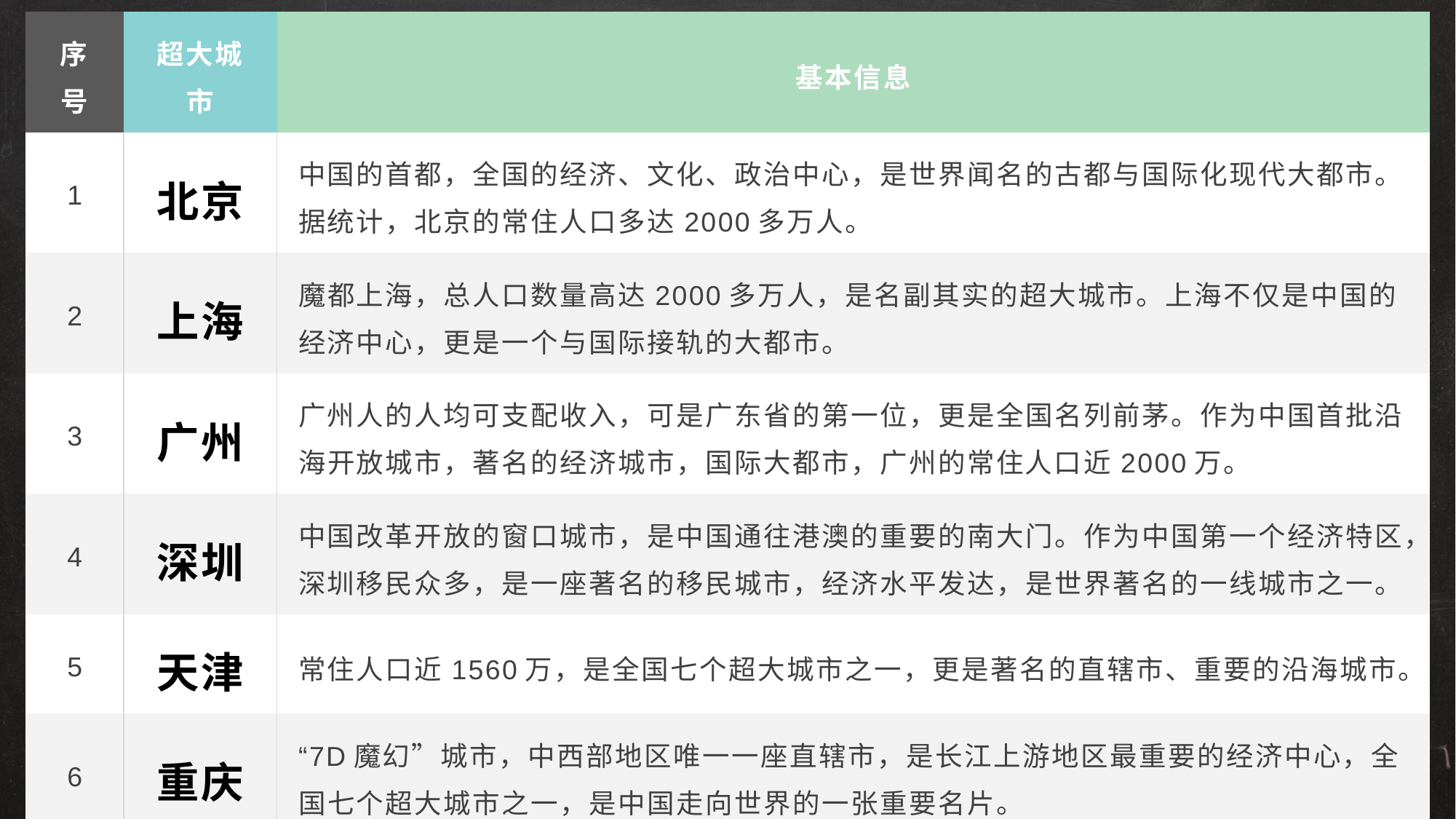

| 序号 | 超大城市 | 基本信息 |
| --- | --- | --- |
| 1 | 北京 | 中国的首都，全国的经济、文化、政治中心，是世界闻名的古都与国际化现代大都市。据统计，北京的常住人口多达2000多万人。 |
| 2 | 上海 | 魔都上海，总人口数量高达2000多万人，是名副其实的超大城市。上海不仅是中国的经济中心，更是一个与国际接轨的大都市。 |
| 3 | 广州 | 广州人的人均可支配收入，可是广东省的第一位，更是全国名列前茅。作为中国首批沿海开放城市，著名的经济城市，国际大都市，广州的常住人口近2000万。 |
| 4 | 深圳 | 中国改革开放的窗口城市，是中国通往港澳的重要的南大门。作为中国第一个经济特区，深圳移民众多，是一座著名的移民城市，经济水平发达，是世界著名的一线城市之一。 |
| 5 | 天津 | 常住人口近1560万，是全国七个超大城市之一，更是著名的直辖市、重要的沿海城市。 |
| 6 | 重庆 | “7D魔幻”城市，中西部地区唯一一座直辖市，是长江上游地区最重要的经济中心，全国七个超大城市之一，是中国走向世界的一张重要名片。 |
| 7 | 成都 | 四川省省会，著名的历史名城，中国著名的十大古都之一。成都常住人口多达1663万人，是川渝地区重要的经济带，全国七个超大城市之一。 |